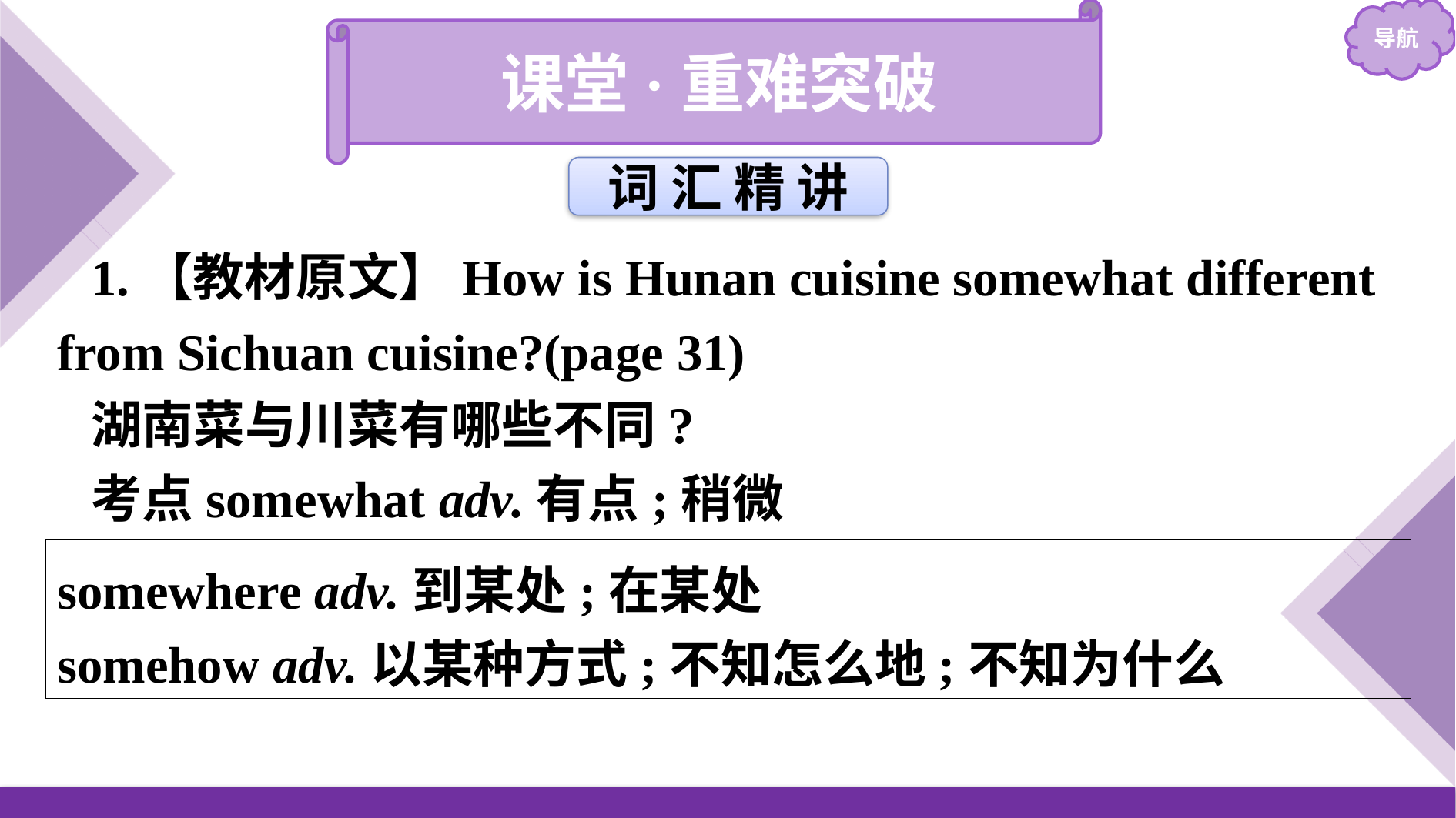

课堂·重难突破
词 汇 精 讲
1.【教材原文】How is Hunan cuisine somewhat different from Sichuan cuisine?(page 31)
湖南菜与川菜有哪些不同?
考点somewhat adv.有点;稍微
somewhere adv.到某处;在某处
somehow adv.以某种方式;不知怎么地;不知为什么